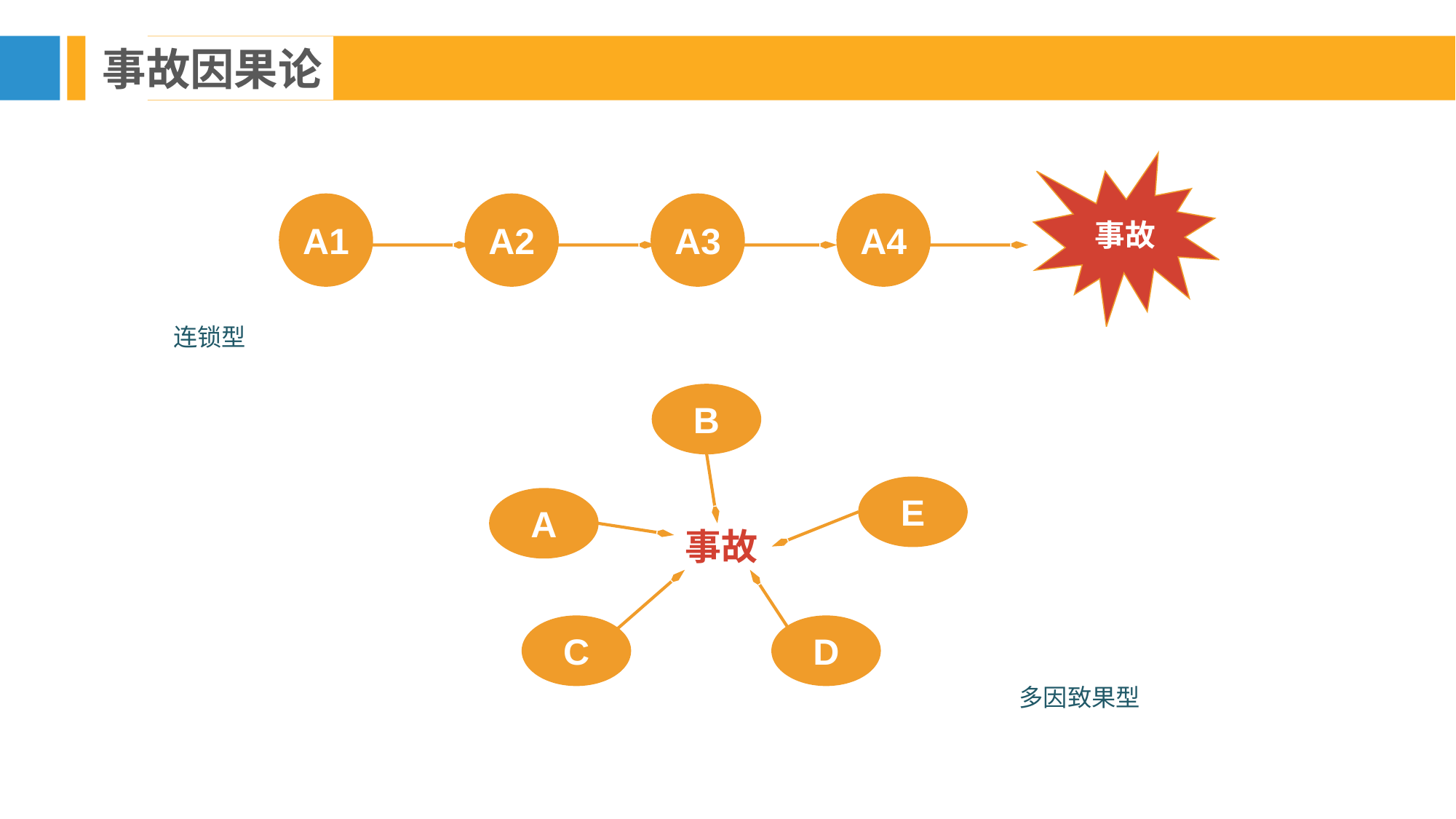

事故因果论
事故
A1
A2
A3
A4

连锁型
B

E
A

事故

C
D
多因致果型